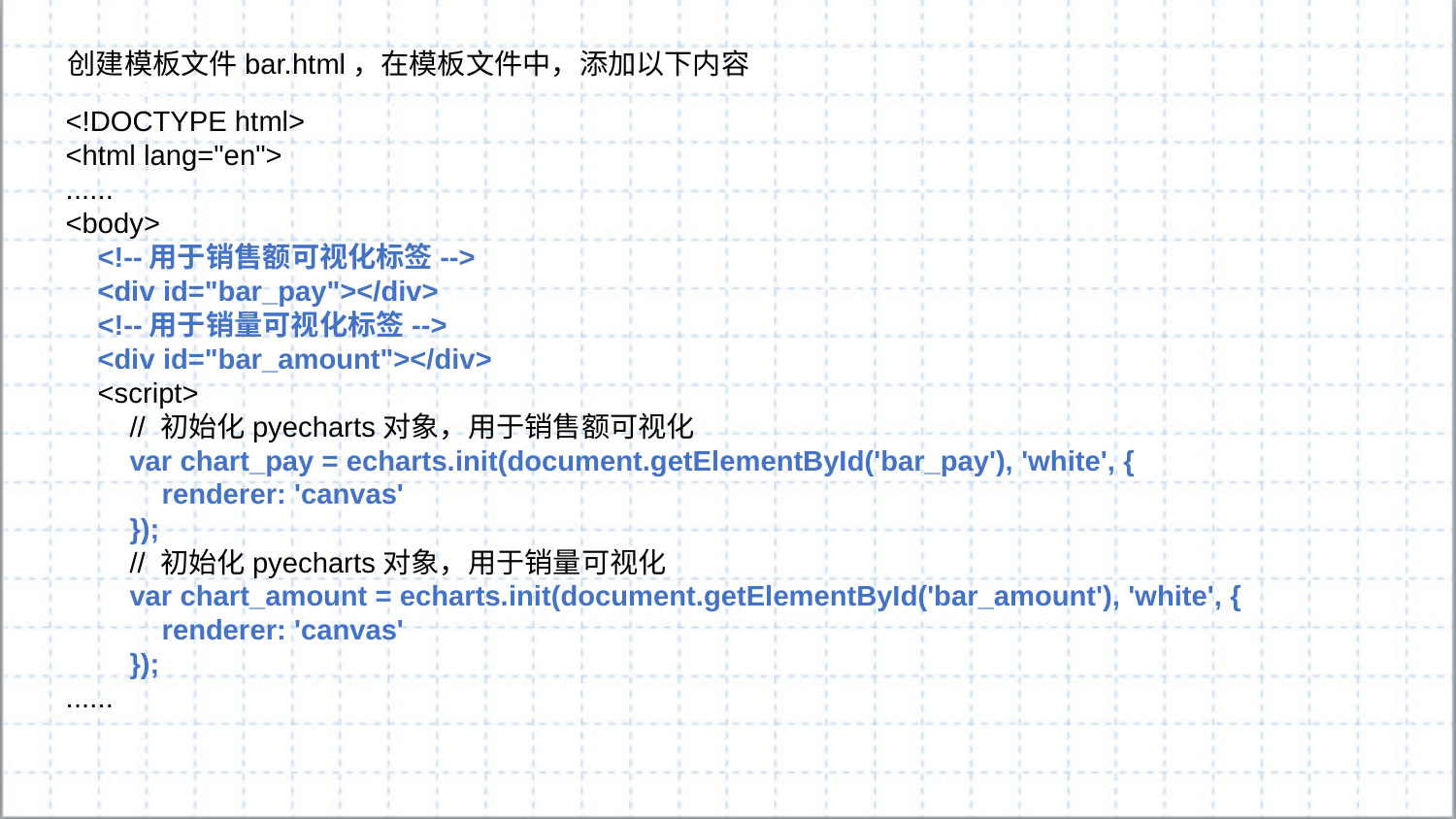

创建模板文件bar.html，在模板文件中，添加以下内容
<!DOCTYPE html>
<html lang="en">
......
<body>
    <!--用于销售额可视化标签-->
    <div id="bar_pay"></div>
    <!--用于销量可视化标签-->
    <div id="bar_amount"></div>
    <script>
        // 初始化pyecharts对象，用于销售额可视化
        var chart_pay = echarts.init(document.getElementById('bar_pay'), 'white', {
            renderer: 'canvas'
        });
        // 初始化pyecharts对象，用于销量可视化
        var chart_amount = echarts.init(document.getElementById('bar_amount'), 'white', {
            renderer: 'canvas'
        });
......